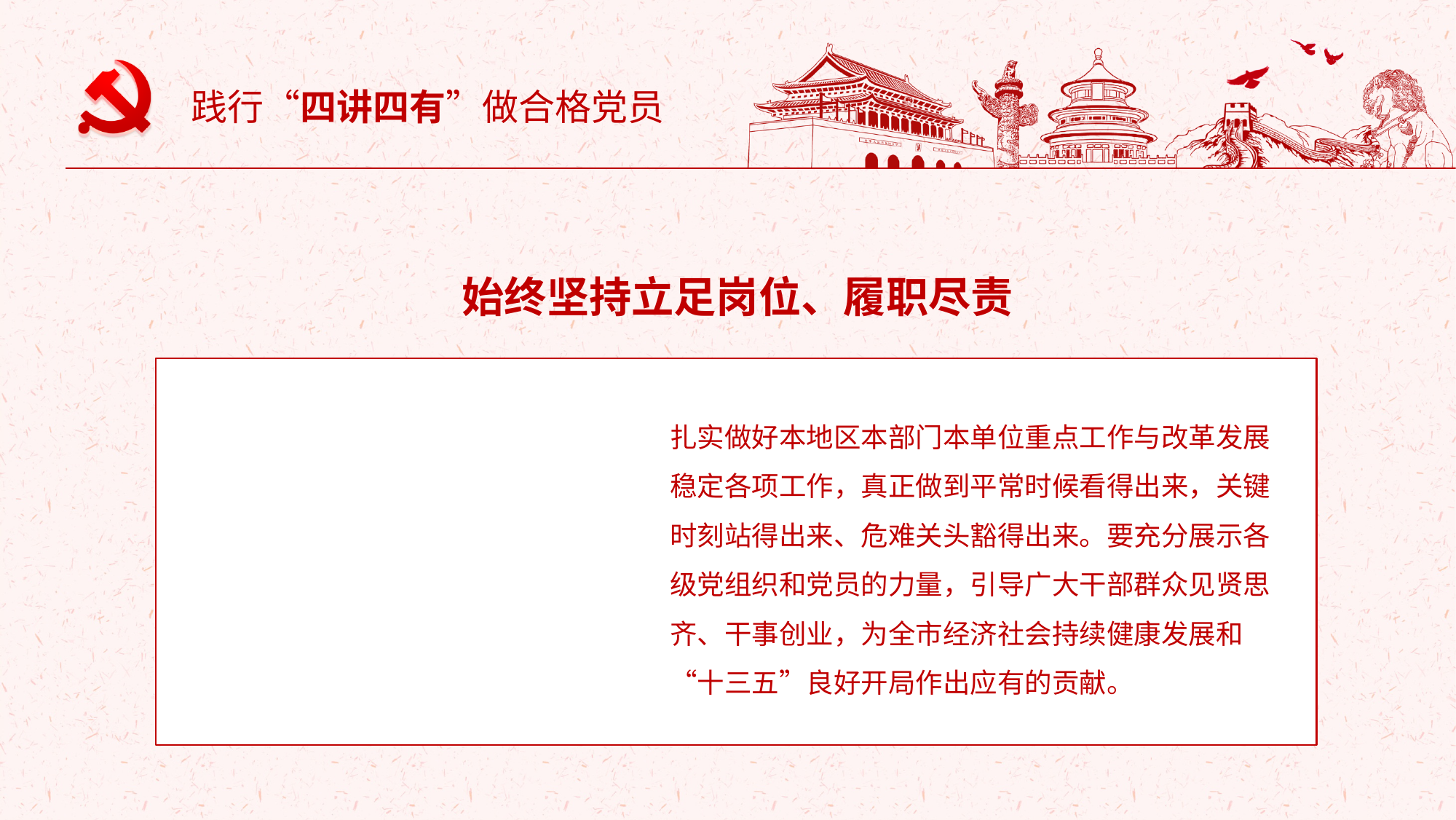

践行“四讲四有”做合格党员
始终坚持立足岗位、履职尽责

扎实做好本地区本部门本单位重点工作与改革发展稳定各项工作，真正做到平常时候看得出来，关键时刻站得出来、危难关头豁得出来。要充分展示各级党组织和党员的力量，引导广大干部群众见贤思齐、干事创业，为全市经济社会持续健康发展和“十三五”良好开局作出应有的贡献。